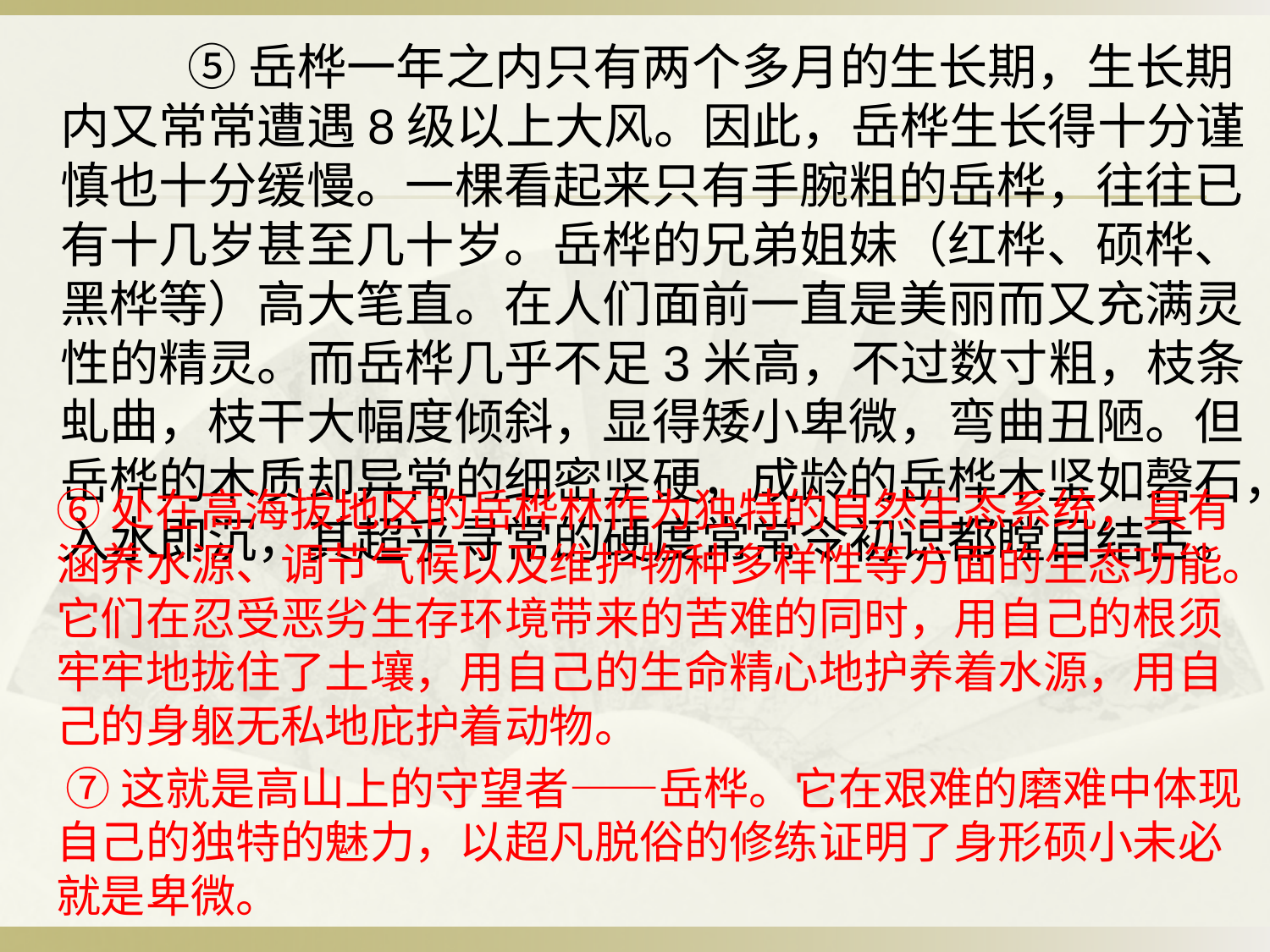

⑤岳桦一年之内只有两个多月的生长期，生长期内又常常遭遇8级以上大风。因此，岳桦生长得十分谨慎也十分缓慢。一棵看起来只有手腕粗的岳桦，往往已有十几岁甚至几十岁。岳桦的兄弟姐妹（红桦、硕桦、黑桦等）高大笔直。在人们面前一直是美丽而又充满灵性的精灵。而岳桦几乎不足3米高，不过数寸粗，枝条虬曲，枝干大幅度倾斜，显得矮小卑微，弯曲丑陋。但岳桦的木质却异常的细密坚硬，成龄的岳桦木坚如磬石，入水即沉，其超乎寻常的硬度常常令初识都瞠目结舌。

		⑥处在高海拔地区的岳桦林作为独特的自然生态系统，具有涵养水源、调节气候以及维护物种多样性等方面的生态功能。它们在忍受恶劣生存环境带来的苦难的同时，用自己的根须牢牢地拢住了土壤，用自己的生命精心地护养着水源，用自己的身躯无私地庇护着动物。
  		 ⑦这就是高山上的守望者——岳桦。它在艰难的磨难中体现自己的独特的魅力，以超凡脱俗的修练证明了身形硕小未必就是卑微。